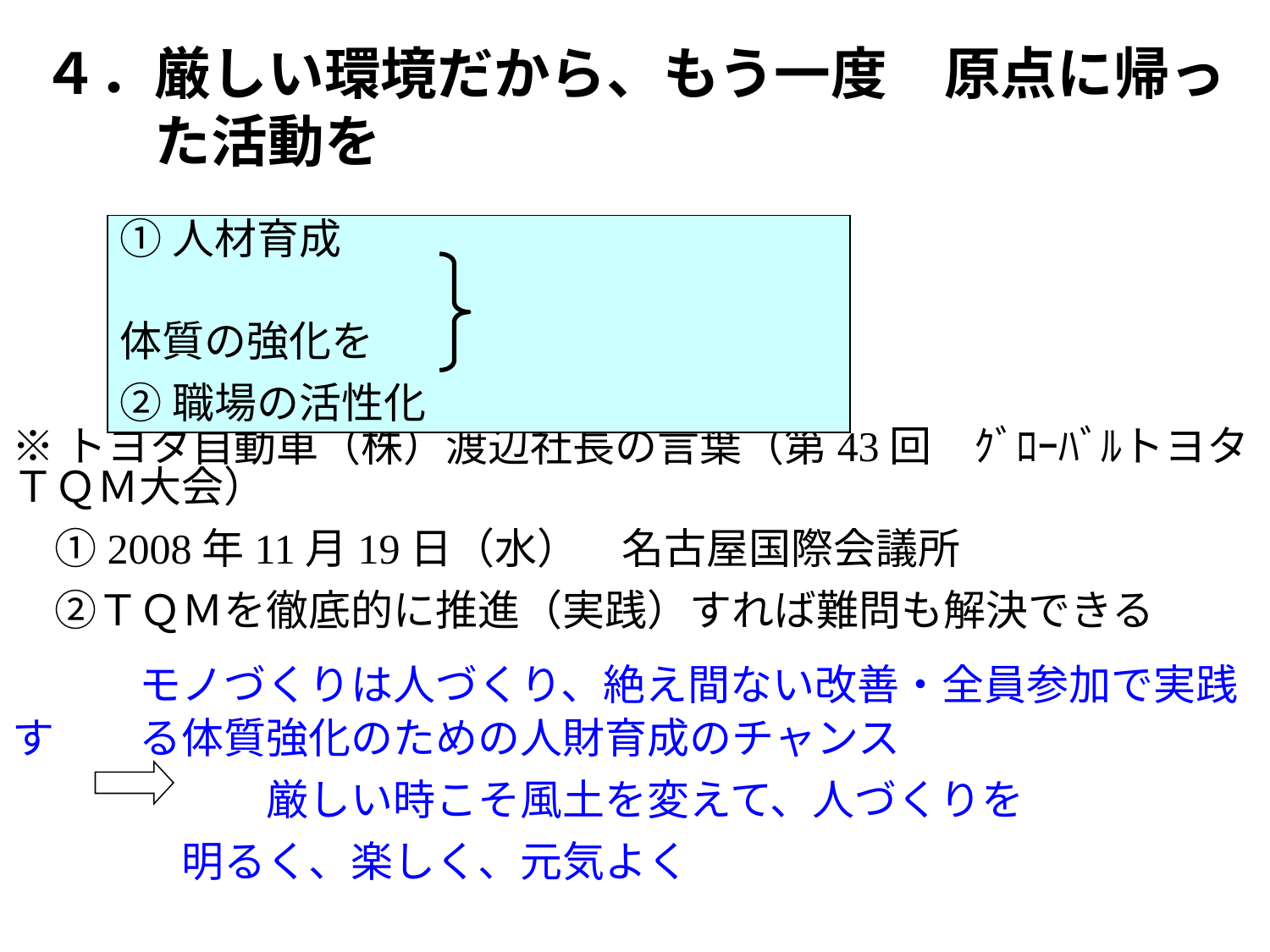

４．厳しい環境だから、もう一度　原点に帰っ　　た活動を
①人材育成
　　　　　　　　　　　　　　　　体質の強化を
②職場の活性化

※トヨタ自動車（株）渡辺社長の言葉（第43回　ｸﾞﾛｰﾊﾞﾙトヨタＴＱＭ大会）
　①2008年11月19日（水）　名古屋国際会議所
　②ＴＱＭを徹底的に推進（実践）すれば難問も解決できる
　　　モノづくりは人づくり、絶え間ない改善・全員参加で実践す　　る体質強化のための人財育成のチャンス
　　　　　　厳しい時こそ風土を変えて、人づくりを
　　　　明るく、楽しく、元気よく